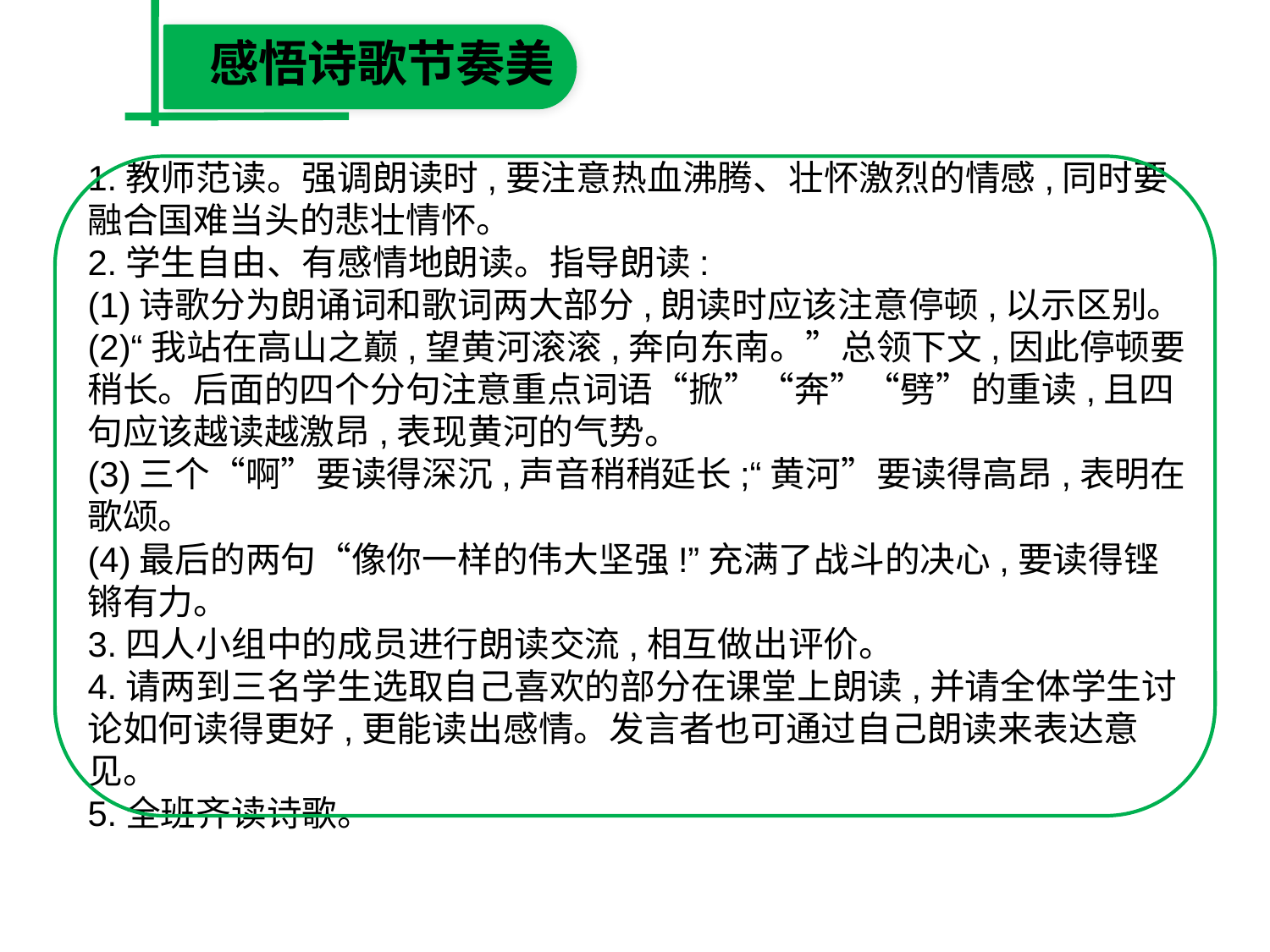

感悟诗歌节奏美

1.教师范读。强调朗读时,要注意热血沸腾、壮怀激烈的情感,同时要融合国难当头的悲壮情怀。
2.学生自由、有感情地朗读。指导朗读:
(1)诗歌分为朗诵词和歌词两大部分,朗读时应该注意停顿,以示区别。
(2)“我站在高山之巅,望黄河滚滚,奔向东南。”总领下文,因此停顿要稍长。后面的四个分句注意重点词语“掀”“奔”“劈”的重读,且四句应该越读越激昂,表现黄河的气势。
(3)三个“啊”要读得深沉,声音稍稍延长;“黄河”要读得高昂,表明在歌颂。
(4)最后的两句“像你一样的伟大坚强!”充满了战斗的决心,要读得铿锵有力。
3.四人小组中的成员进行朗读交流,相互做出评价。
4.请两到三名学生选取自己喜欢的部分在课堂上朗读,并请全体学生讨论如何读得更好,更能读出感情。发言者也可通过自己朗读来表达意见。
5.全班齐读诗歌。